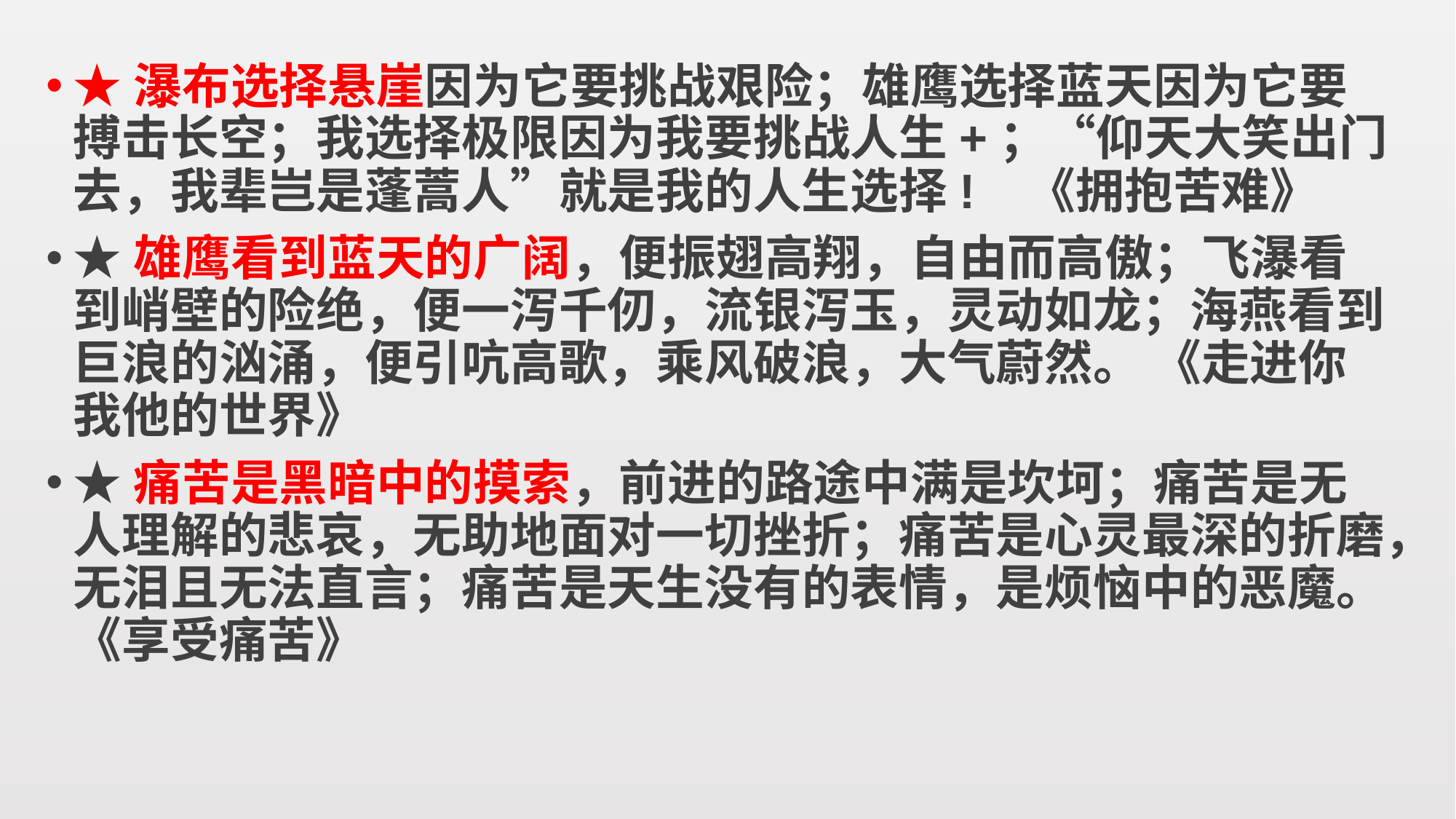

★瀑布选择悬崖因为它要挑战艰险；雄鹰选择蓝天因为它要搏击长空；我选择极限因为我要挑战人生+；“仰天大笑出门去，我辈岂是蓬蒿人”就是我的人生选择!   《拥抱苦难》
★雄鹰看到蓝天的广阔，便振翅高翔，自由而高傲；飞瀑看到峭壁的险绝，便一泻千仞，流银泻玉，灵动如龙；海燕看到巨浪的汹涌，便引吭高歌，乘风破浪，大气蔚然。 《走进你我他的世界》
★痛苦是黑暗中的摸索，前进的路途中满是坎坷；痛苦是无人理解的悲哀，无助地面对一切挫折；痛苦是心灵最深的折磨，无泪且无法直言；痛苦是天生没有的表情，是烦恼中的恶魔。《享受痛苦》